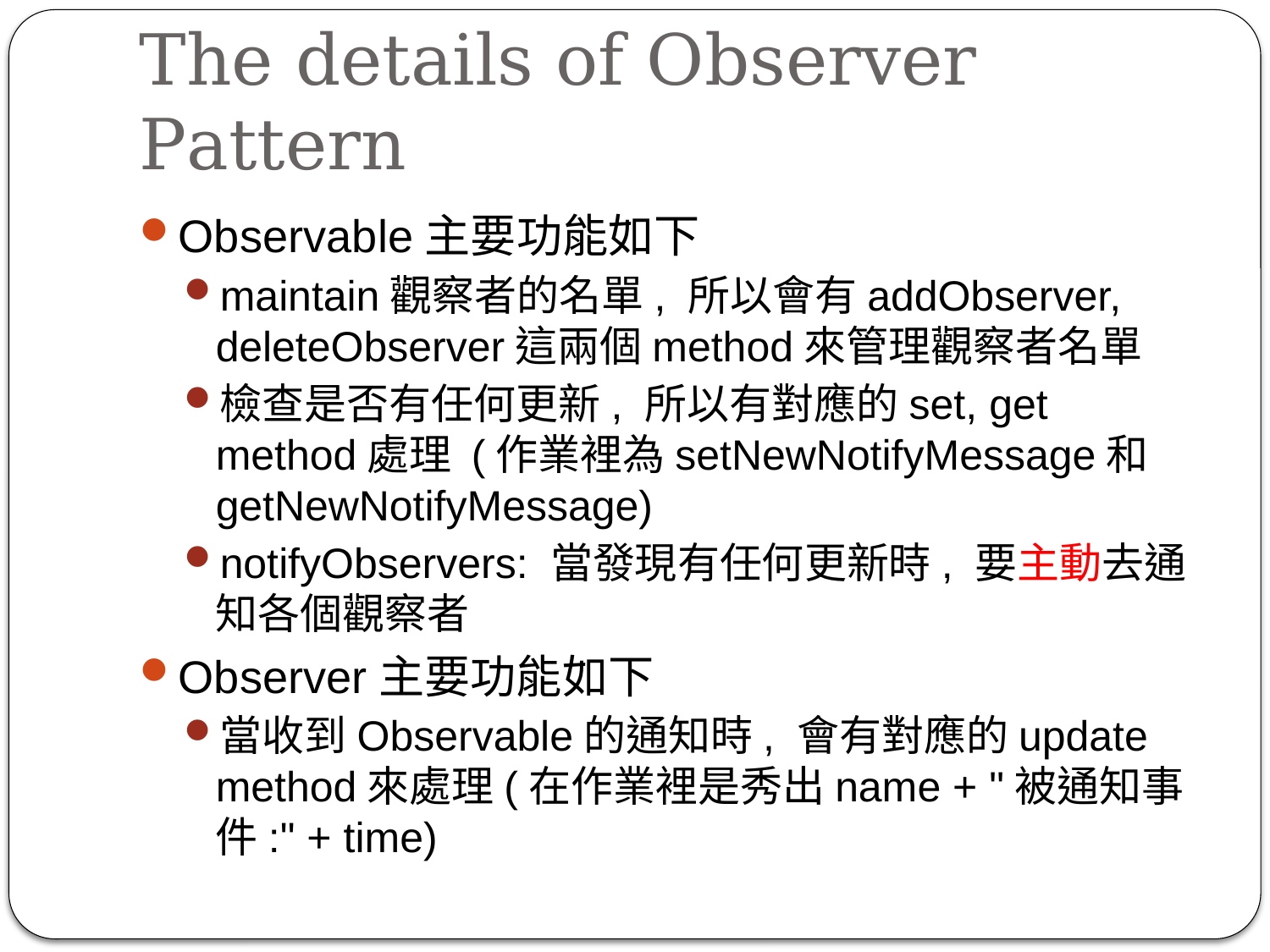

# The details of Observer Pattern
Observable主要功能如下
maintain觀察者的名單, 所以會有addObserver, deleteObserver這兩個method來管理觀察者名單
檢查是否有任何更新, 所以有對應的set, get method處理 (作業裡為setNewNotifyMessage和getNewNotifyMessage)
notifyObservers: 當發現有任何更新時, 要主動去通知各個觀察者
Observer主要功能如下
當收到Observable的通知時, 會有對應的update method來處理(在作業裡是秀出name + "被通知事件:" + time)